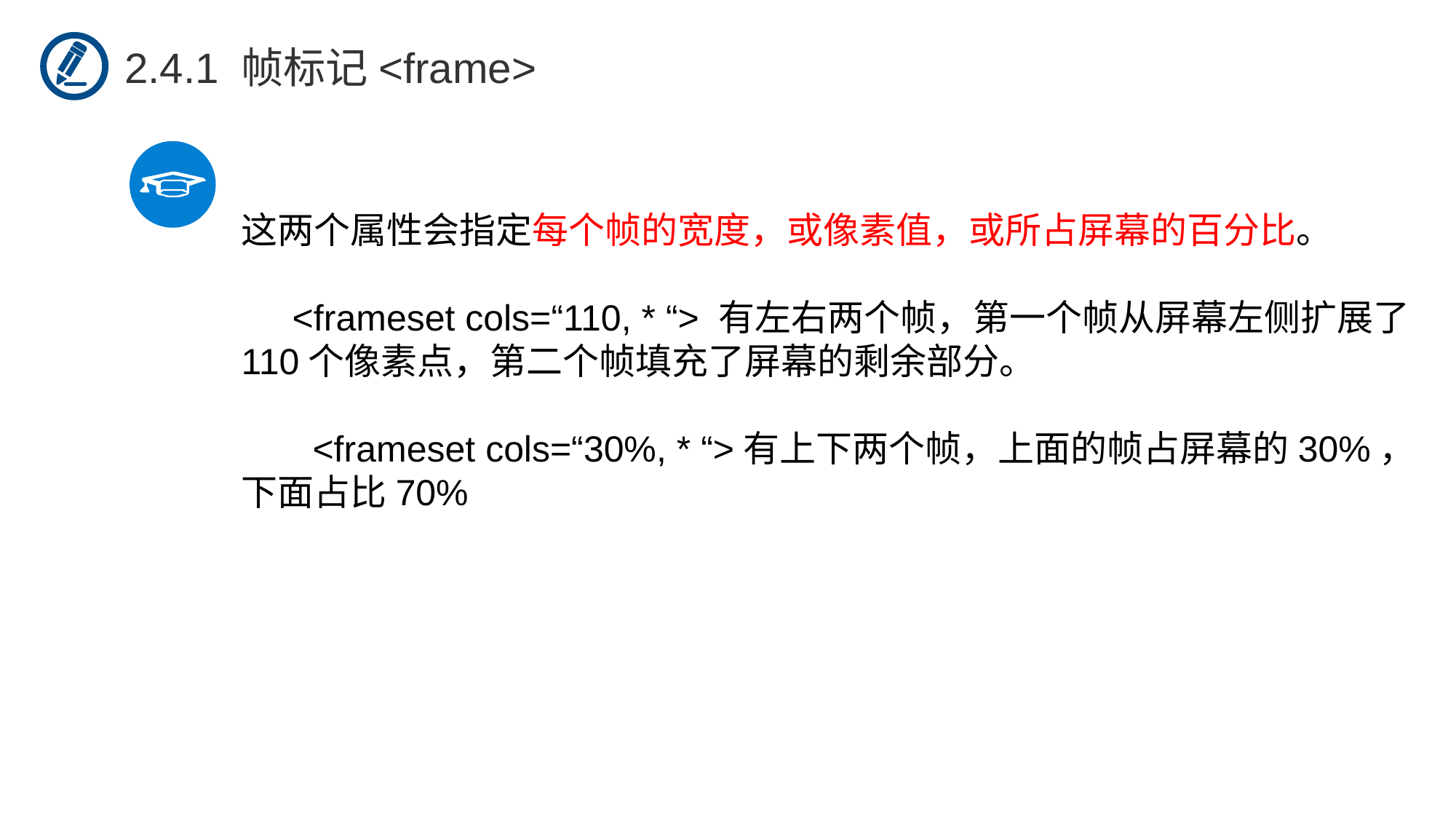

2.4.1 帧标记<frame>

这两个属性会指定每个帧的宽度，或像素值，或所占屏幕的百分比。

     <frameset cols=“110, * “> 有左右两个帧，第一个帧从屏幕左侧扩展了110个像素点，第二个帧填充了屏幕的剩余部分。

       <frameset cols=“30%, * “>有上下两个帧，上面的帧占屏幕的30%，下面占比70%